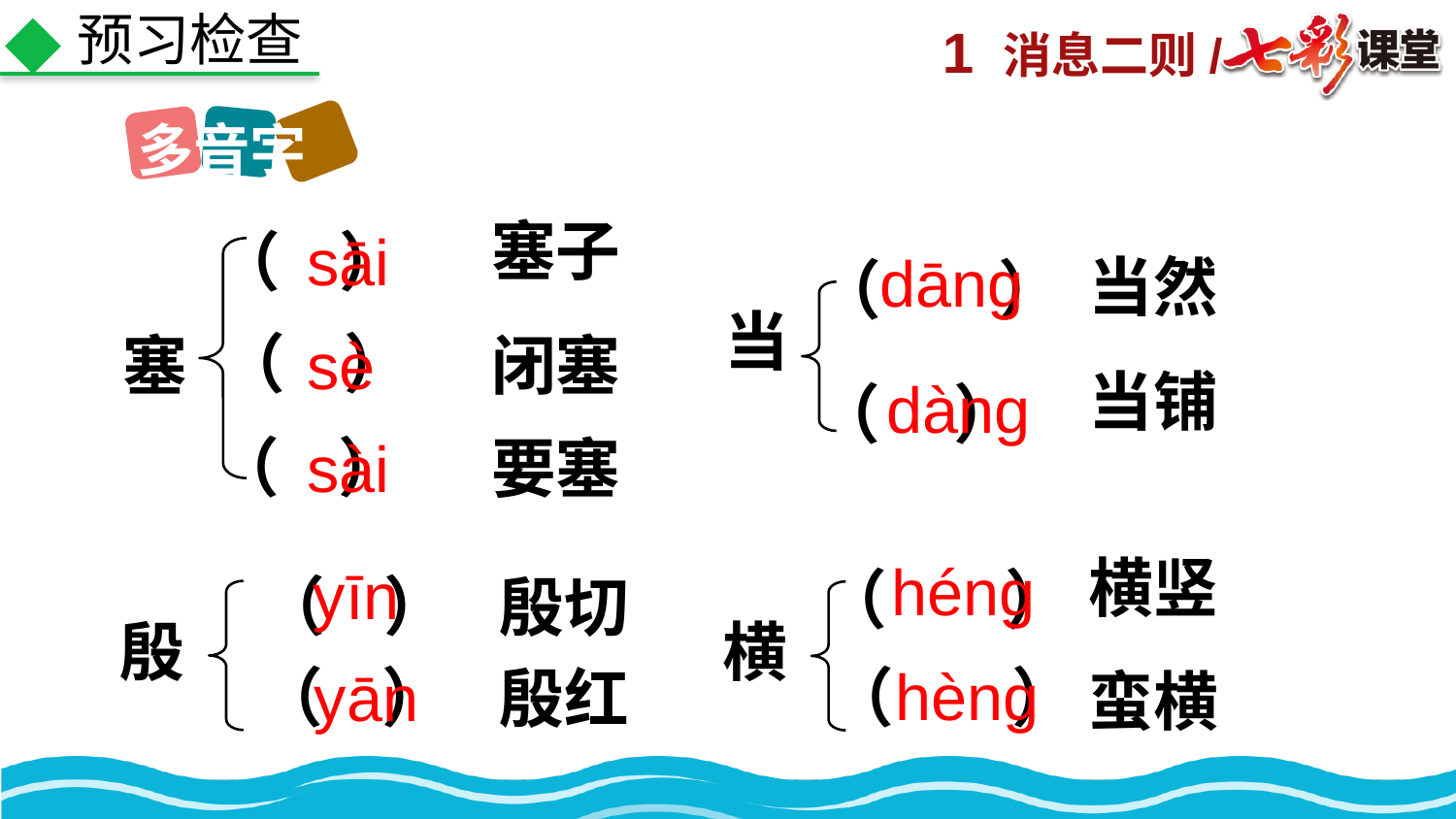

预习检查

多音字

塞子
（    ）
sāi
dānɡ

当然
（        ）

当
（    ）
塞
sè
闭塞
当铺
dànɡ
（     ）
（    ）
sài
要塞
横竖
hénɡ
yīn
（        ）
（    ）
殷切

殷
横
hènɡ
（    ）
yān
（        ）
殷红
蛮横